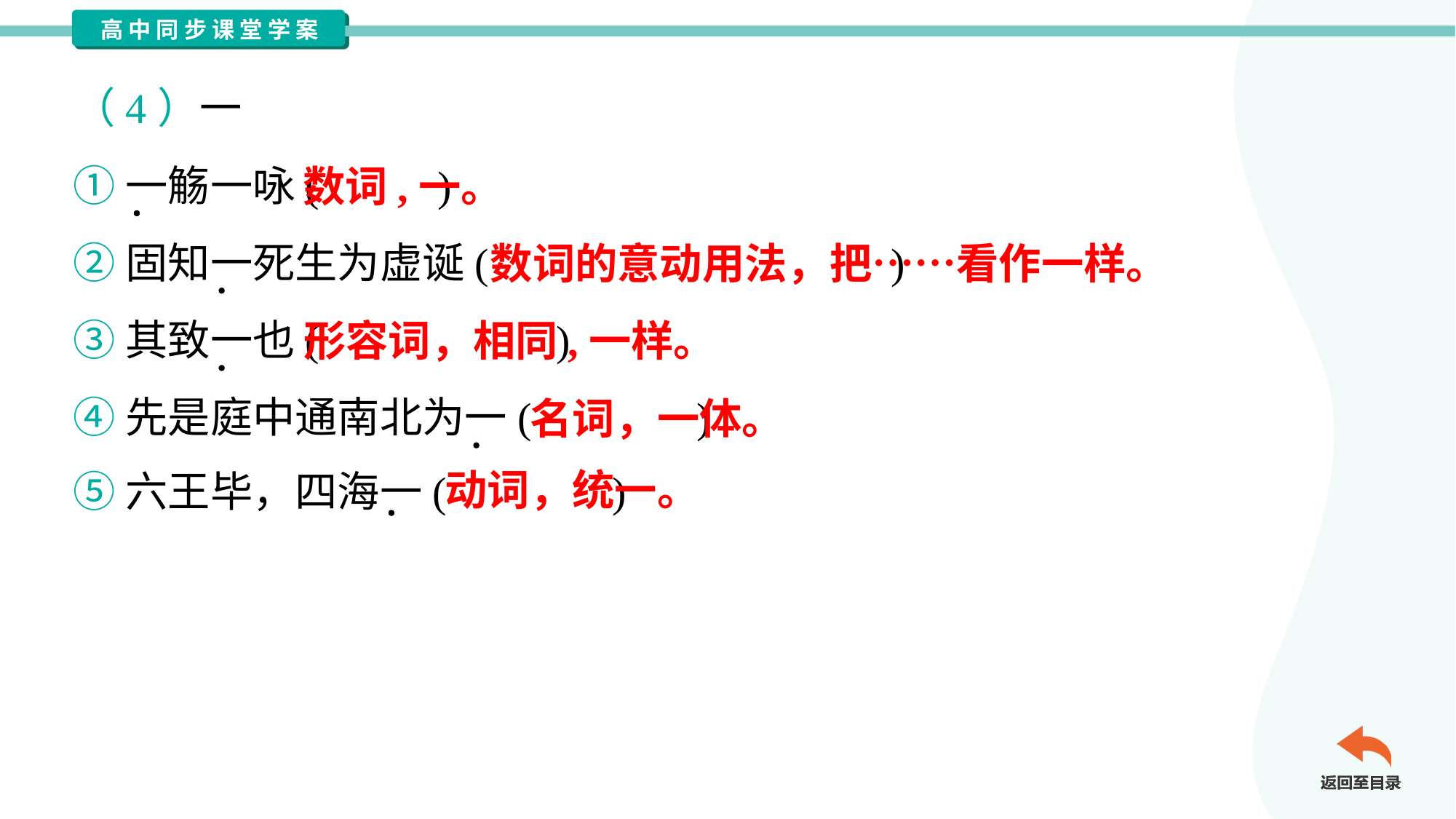

（4）一
①一觞一咏(          )
②固知一死生为虚诞(                                  )
③其致一也(                    )
④先是庭中通南北为一(              )
⑤六王毕，四海一(              )
数词,一。
数词的意动用法，把……看作一样。

形容词，相同,一样。

名词，一体。

动词，统一。